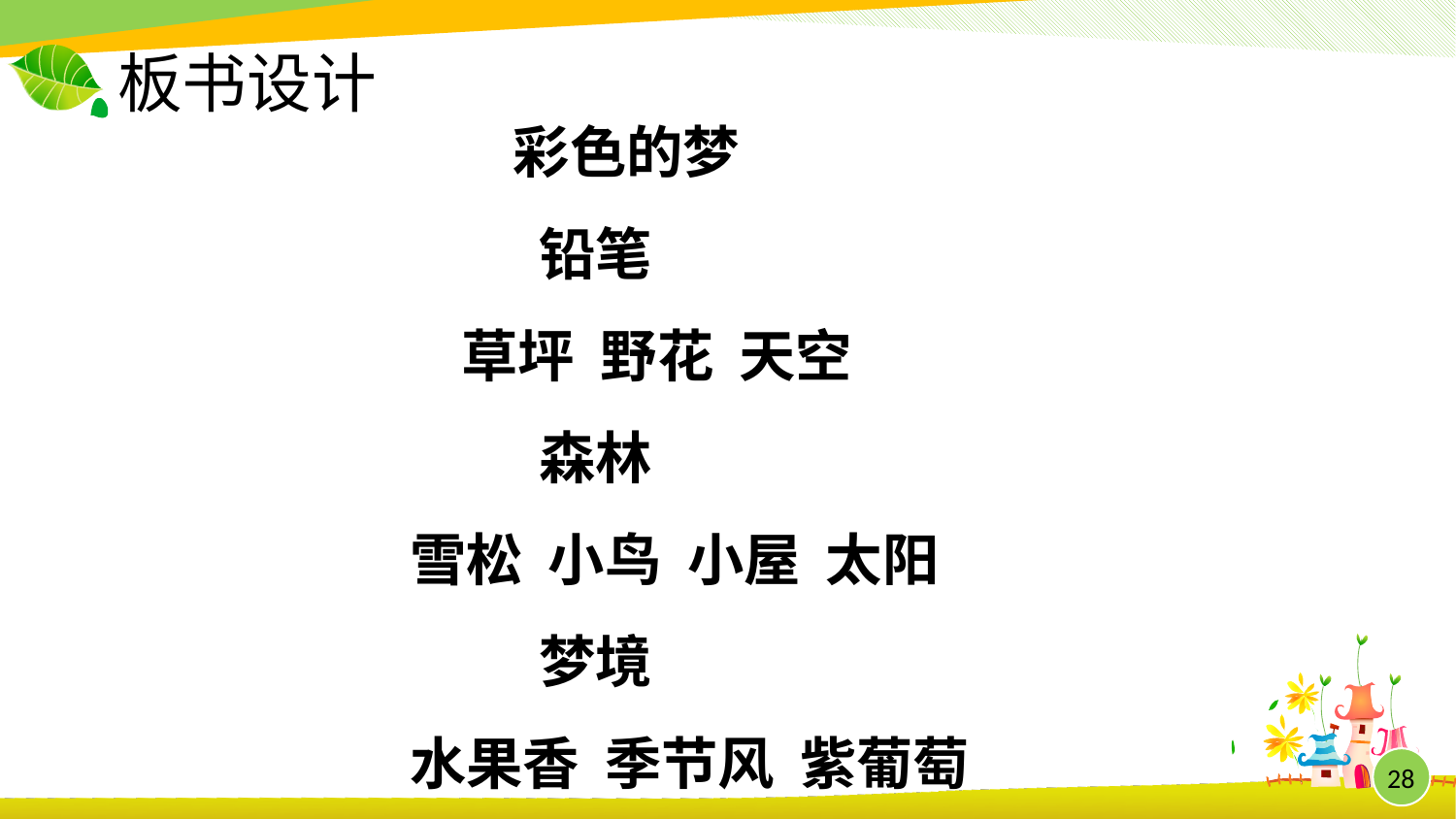

# 板书设计
       彩色的梦
         铅笔
   草坪  野花  天空
         森林
雪松  小鸟  小屋  太阳
         梦境
水果香  季节风  紫葡萄